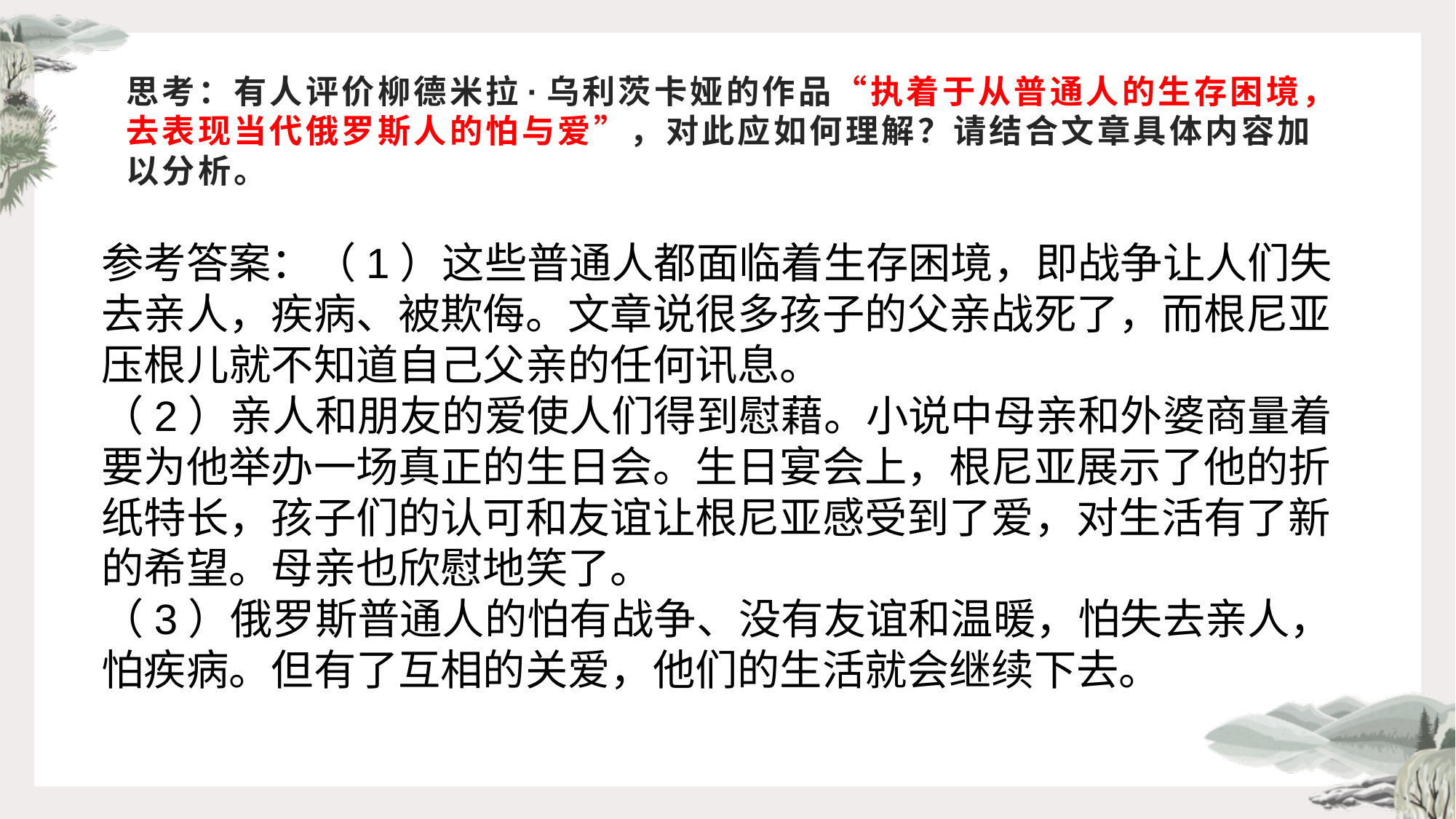

# 思考：有人评价柳德米拉·乌利茨卡娅的作品“执着于从普通人的生存困境，去表现当代俄罗斯人的怕与爱”，对此应如何理解？请结合文章具体内容加以分析。
参考答案：（1）这些普通人都面临着生存困境，即战争让人们失去亲人，疾病、被欺侮。文章说很多孩子的父亲战死了，而根尼亚压根儿就不知道自己父亲的任何讯息。
（2）亲人和朋友的爱使人们得到慰藉。小说中母亲和外婆商量着要为他举办一场真正的生日会。生日宴会上，根尼亚展示了他的折纸特长，孩子们的认可和友谊让根尼亚感受到了爱，对生活有了新的希望。母亲也欣慰地笑了。
（3）俄罗斯普通人的怕有战争、没有友谊和温暖，怕失去亲人，怕疾病。但有了互相的关爱，他们的生活就会继续下去。